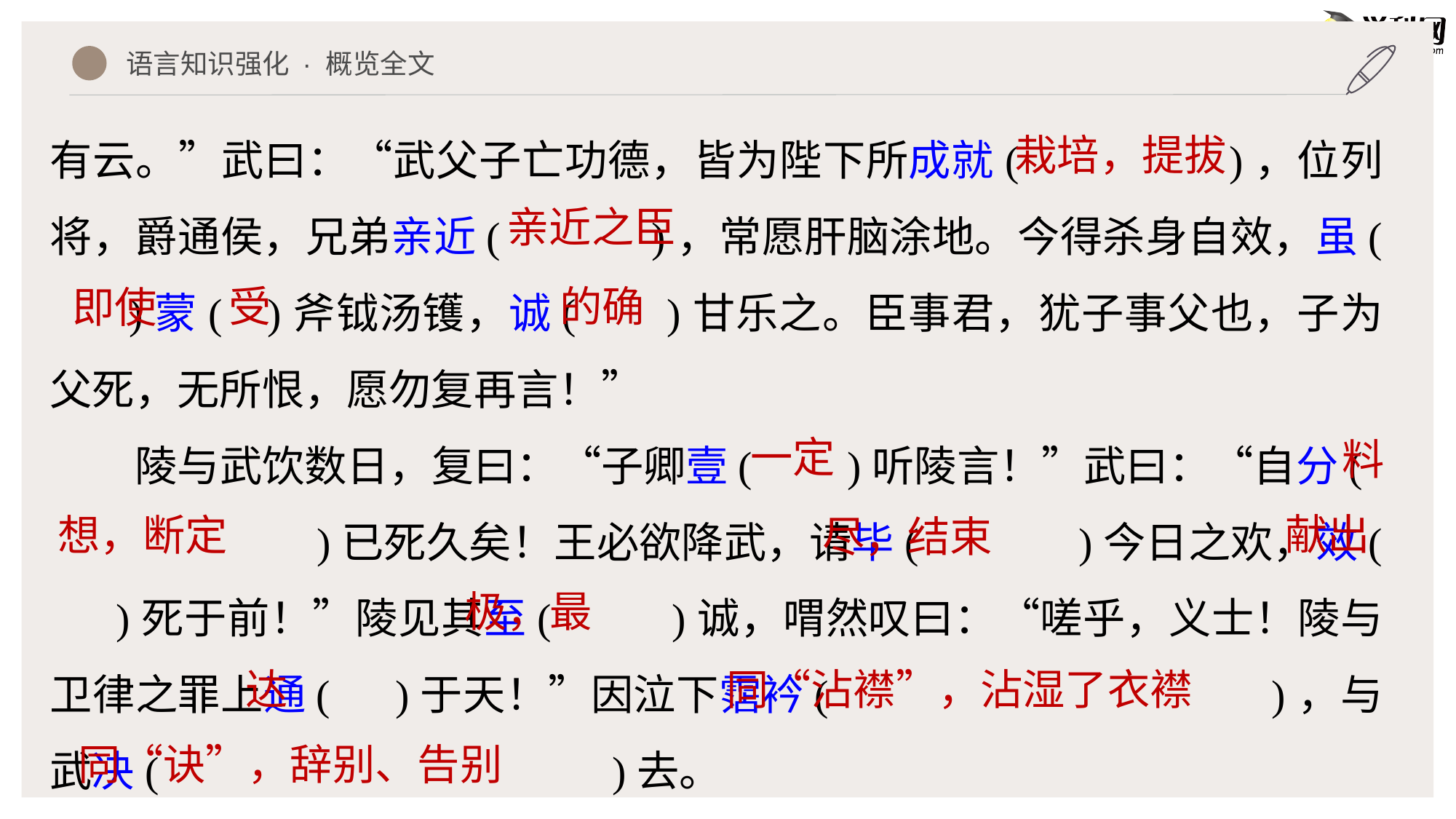

语言知识强化 · 概览全文

有云。”武曰：“武父子亡功德，皆为陛下所成就(                   )，位列将，爵通侯，兄弟亲近(              )，常愿肝脑涂地。今得杀身自效，虽(        )蒙(    )斧钺汤镬，诚(        )甘乐之。臣事君，犹子事父也，子为父死，无所恨，愿勿复再言！”
陵与武饮数日，复曰：“子卿壹(         )听陵言！”武曰：“自分(
                 )已死久矣！王必欲降武，请毕(               )今日之欢，效(       )死于前！”陵见其至(           )诚，喟然叹曰：“嗟乎，义士！陵与卫律之罪上通(      )于天！”因泣下霑衿(                                         )，与武决(                                           )去。
栽培，提拔
亲近之臣
受
的确
即使
一定
料
献出
想，断定
尽，结束
极，最
同“沾襟”，沾湿了衣襟
达
同“诀”，辞别、告别